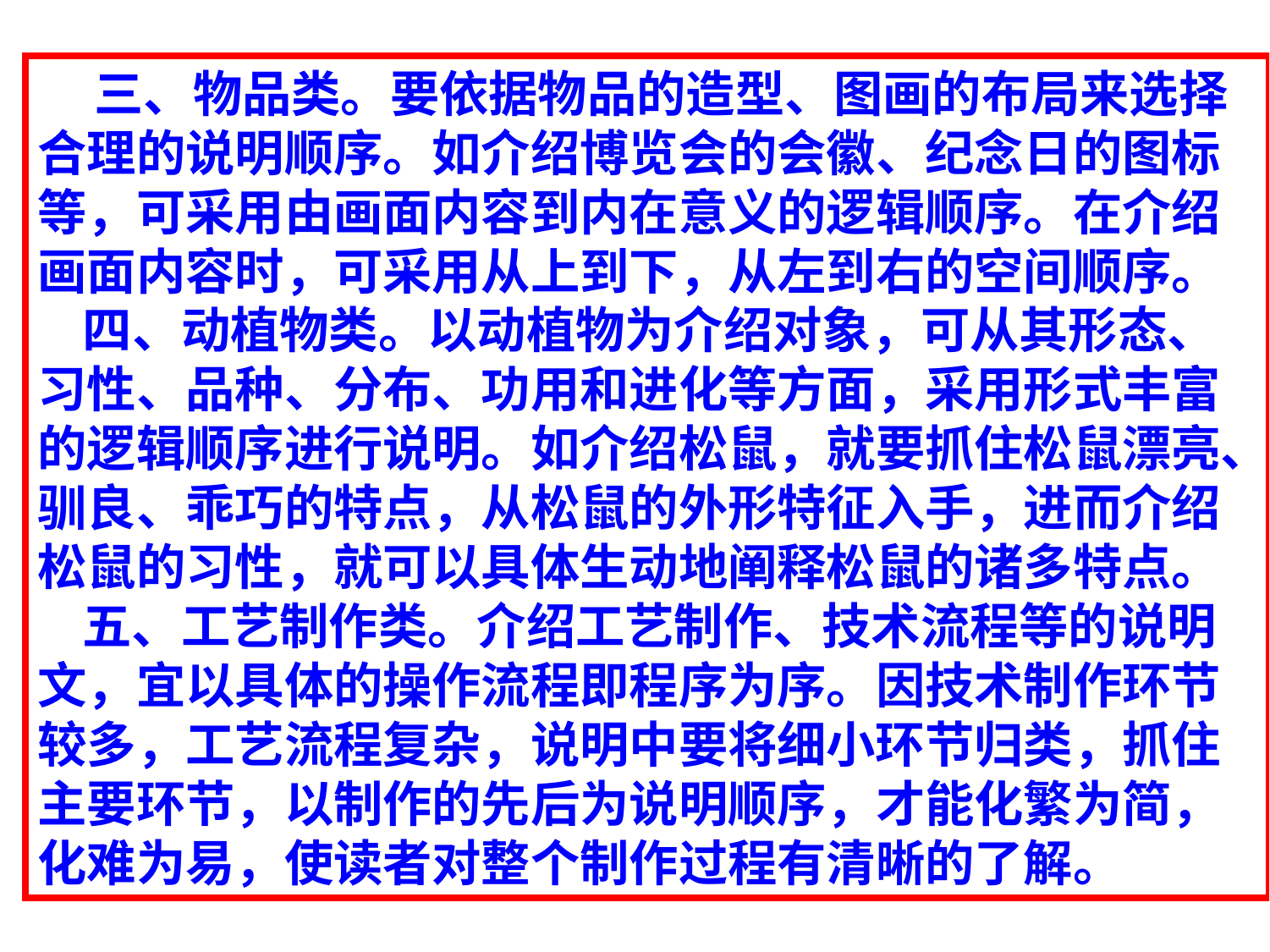

三、物品类。要依据物品的造型、图画的布局来选择合理的说明顺序。如介绍博览会的会徽、纪念日的图标等，可采用由画面内容到内在意义的逻辑顺序。在介绍画面内容时，可采用从上到下，从左到右的空间顺序。
    四、动植物类。以动植物为介绍对象，可从其形态、习性、品种、分布、功用和进化等方面，采用形式丰富的逻辑顺序进行说明。如介绍松鼠，就要抓住松鼠漂亮、驯良、乖巧的特点，从松鼠的外形特征入手，进而介绍松鼠的习性，就可以具体生动地阐释松鼠的诸多特点。
    五、工艺制作类。介绍工艺制作、技术流程等的说明文，宜以具体的操作流程即程序为序。因技术制作环节较多，工艺流程复杂，说明中要将细小环节归类，抓住主要环节，以制作的先后为说明顺序，才能化繁为简，化难为易，使读者对整个制作过程有清晰的了解。